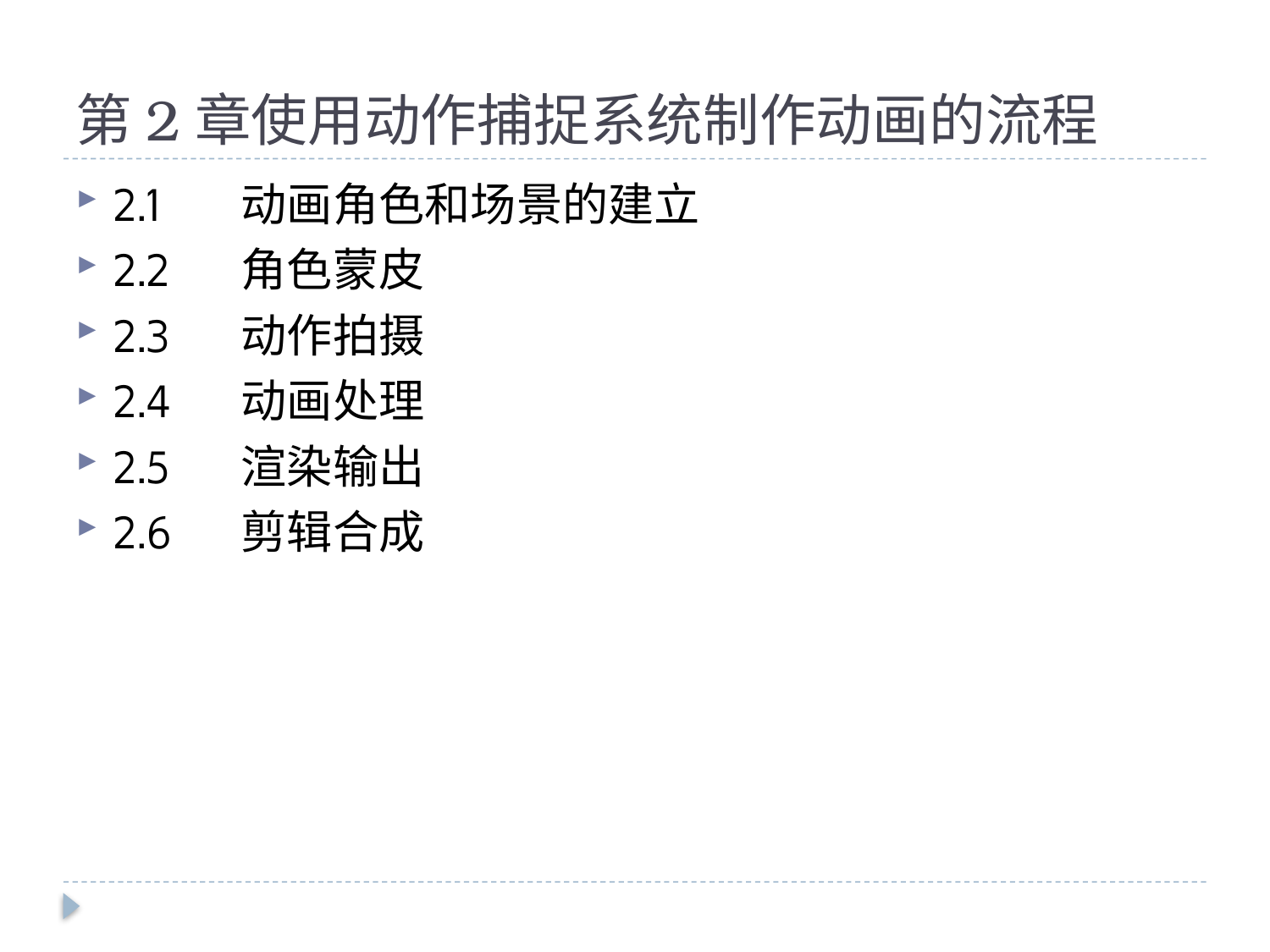

# 第2章使用动作捕捉系统制作动画的流程
2.1	动画角色和场景的建立
2.2	角色蒙皮
2.3	动作拍摄
2.4	动画处理
2.5	渲染输出
2.6	剪辑合成